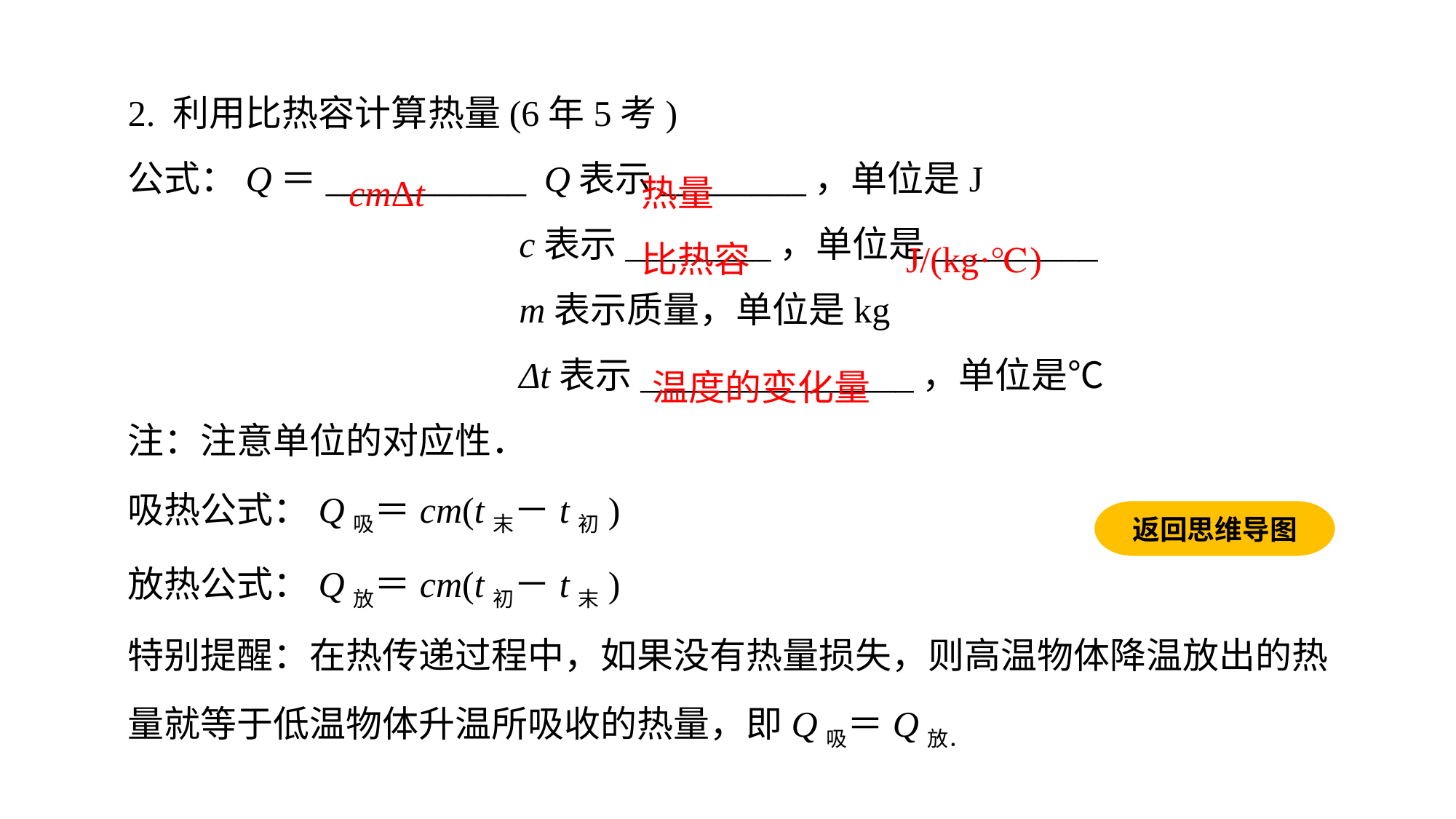

2. 利用比热容计算热量(6年5考)公式：Q＝___________  Q表示________，单位是J
                                           c表示________，单位是_________
                                           m表示质量，单位是kg
                                           Δt表示_______________，单位是℃
注：注意单位的对应性．吸热公式：Q吸＝cm(t末－t初)放热公式：Q放＝cm(t初－t末)特别提醒：在热传递过程中，如果没有热量损失，则高温物体降温放出的热量就等于低温物体升温所吸收的热量，即Q吸＝Q放．
cmΔt
热量
比热容
J/(kg·℃)
温度的变化量
返回思维导图